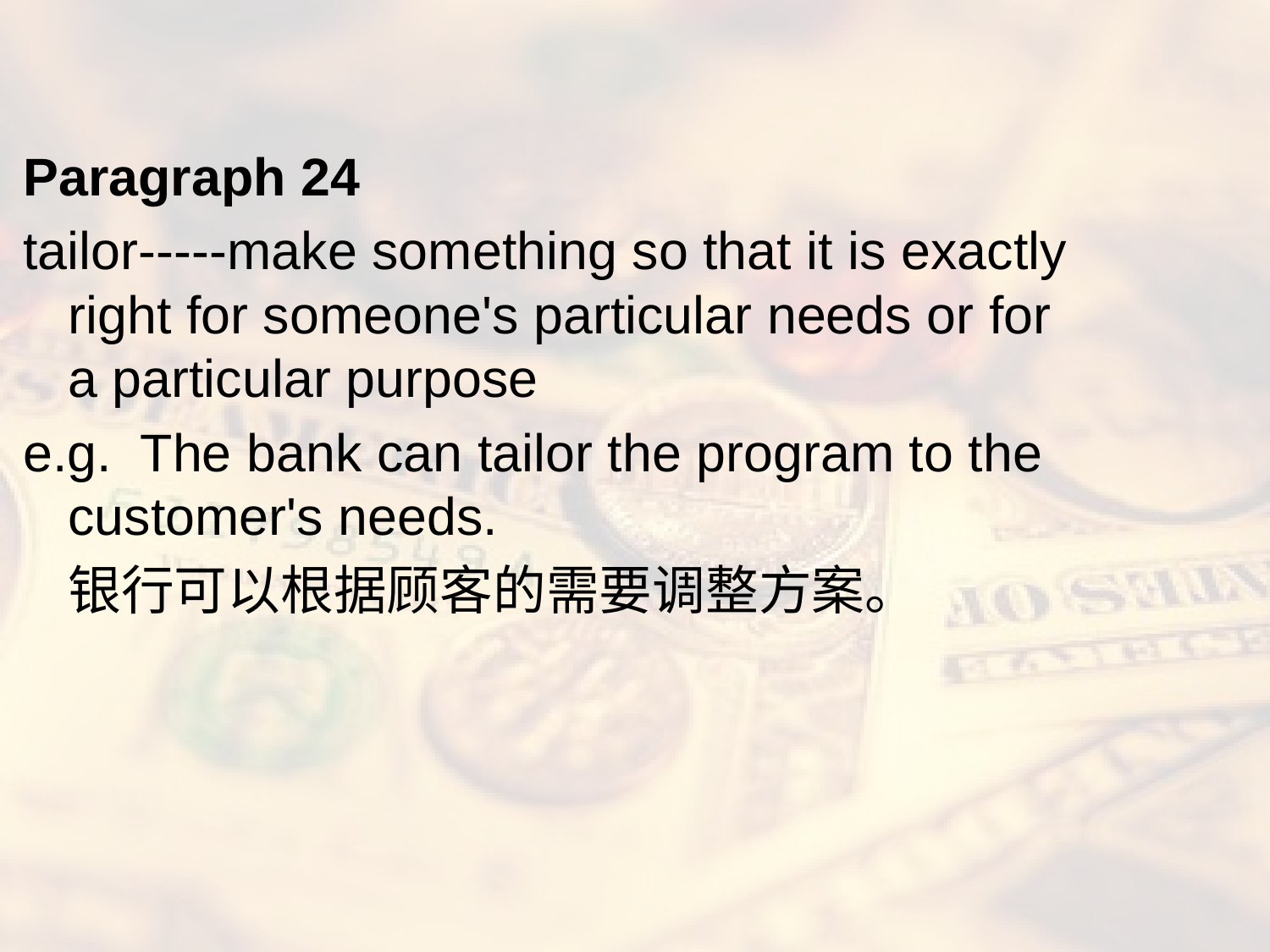

#
Paragraph 24
tailor-----make something so that it is exactly right for someone's particular needs or for a particular purpose
e.g.  The bank can tailor the program to the customer's needs.
	银行可以根据顾客的需要调整方案。